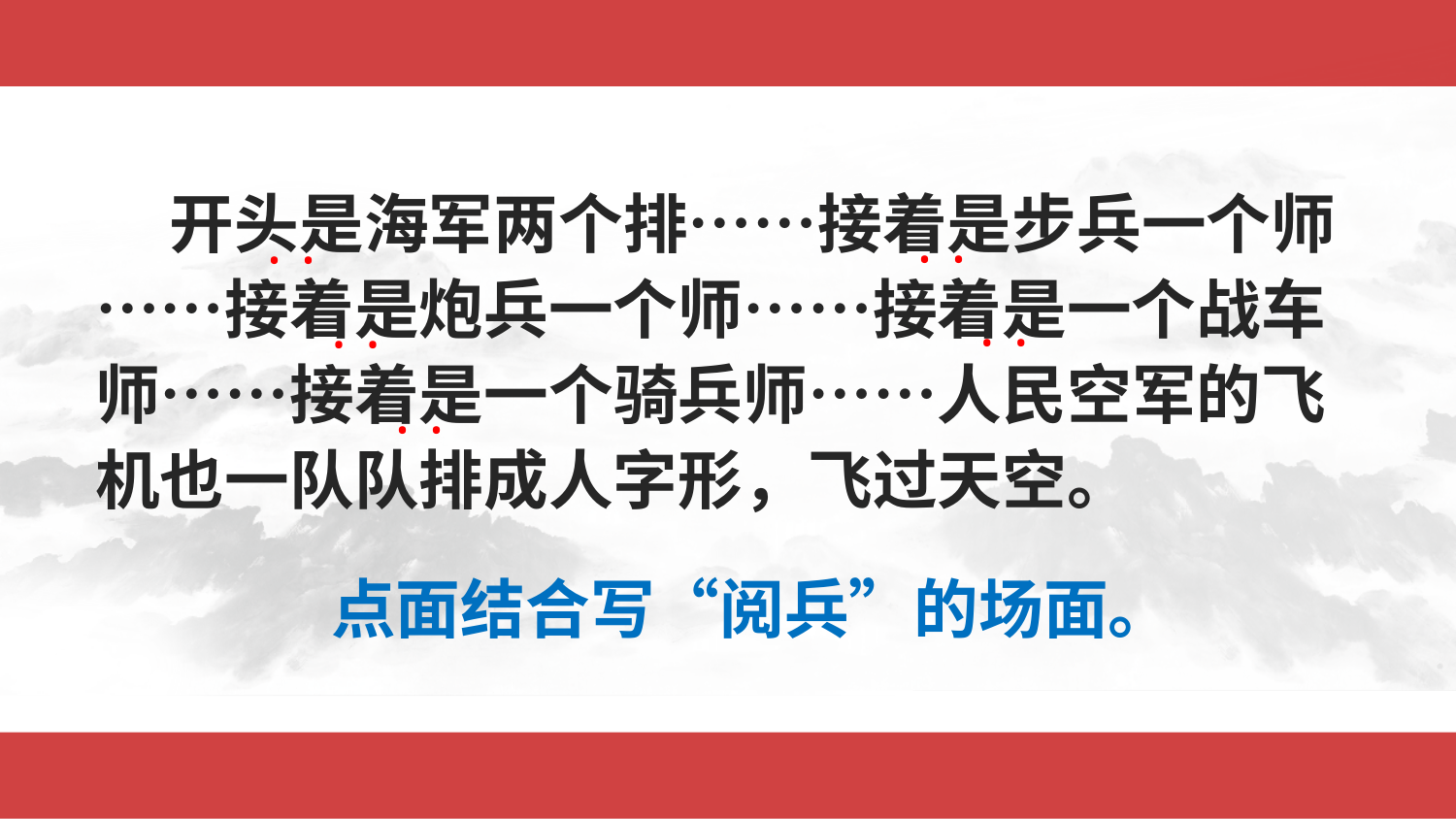

开头是海军两个排……接着是步兵一个师……接着是炮兵一个师……接着是一个战车师……接着是一个骑兵师……人民空军的飞机也一队队排成人字形，飞过天空。
··
··
··
··
··
点面结合写“阅兵”的场面。